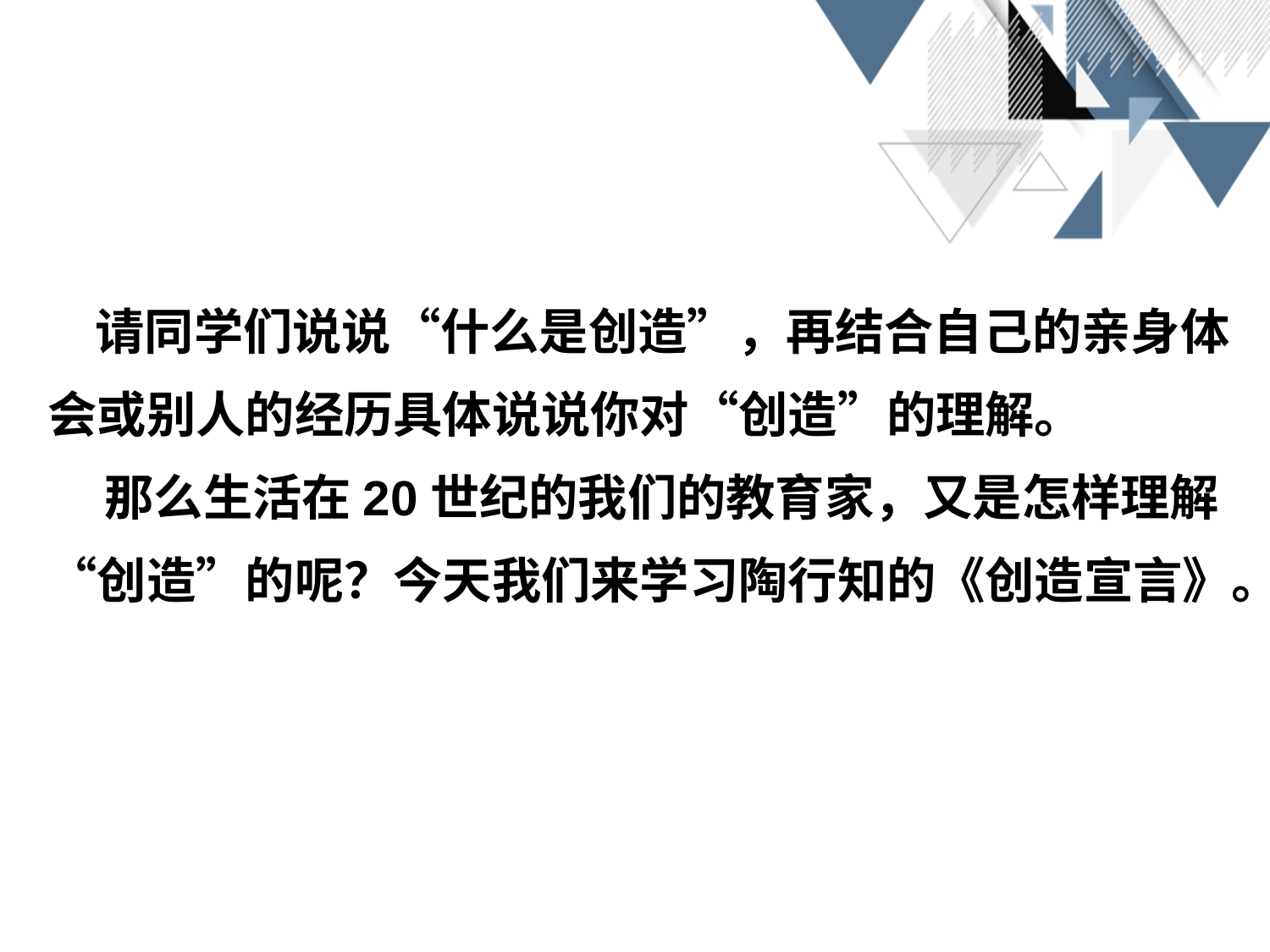

请同学们说说“什么是创造”，再结合自己的亲身体会或别人的经历具体说说你对“创造”的理解。
    那么生活在20世纪的我们的教育家，又是怎样理解“创造”的呢？今天我们来学习陶行知的《创造宣言》。